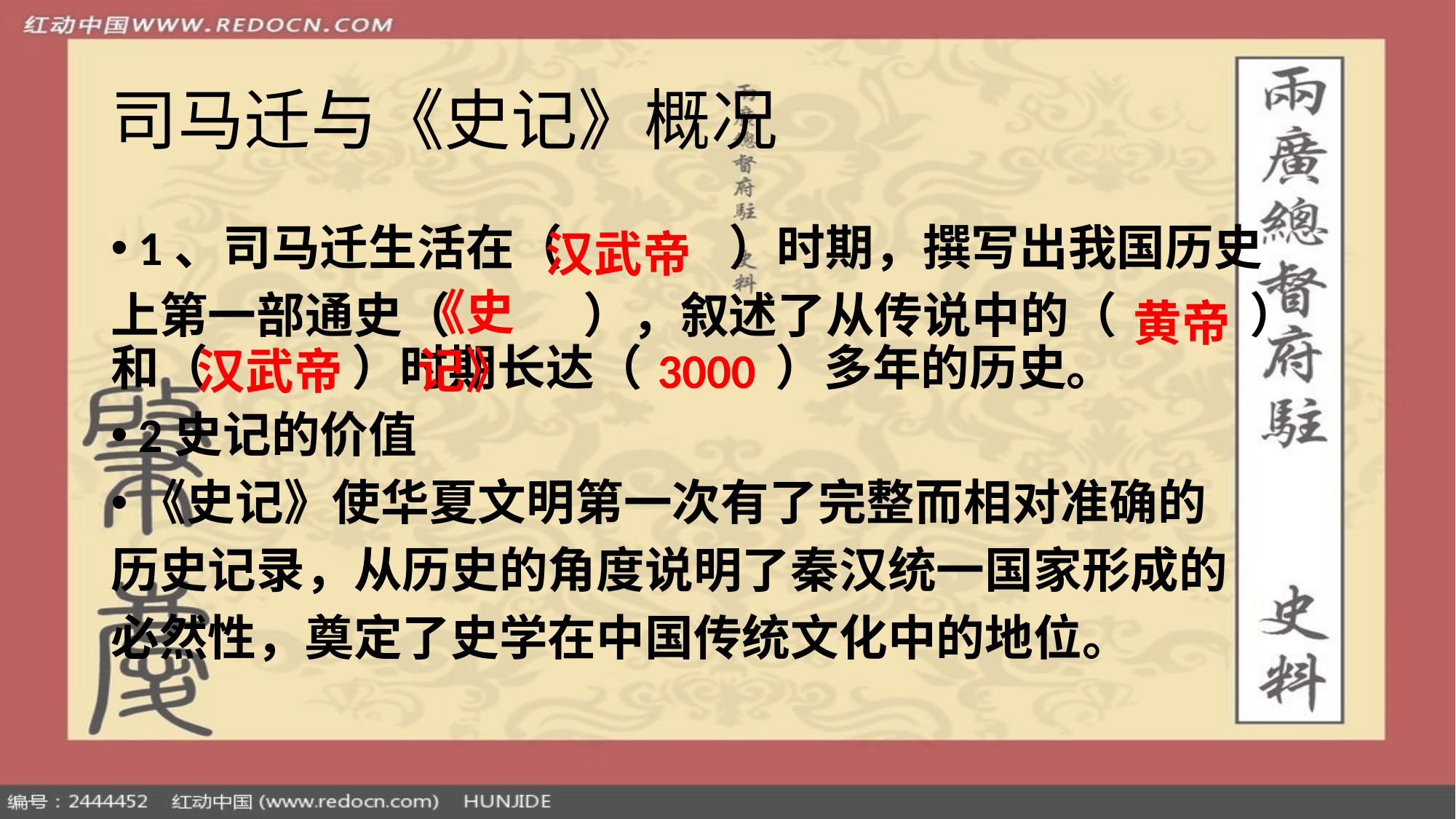

# 司马迁与《史记》概况
1、司马迁生活在（               ）时期，撰写出我国历史
上第一部通史（            ），叙述了从传说中的（            ）和（             ）时期长达（            ）多年的历史。
2史记的价值
《史记》使华夏文明第一次有了完整而相对准确的
历史记录，从历史的角度说明了秦汉统一国家形成的
必然性，奠定了史学在中国传统文化中的地位。
汉武帝
《史记》
黄帝
3000
汉武帝